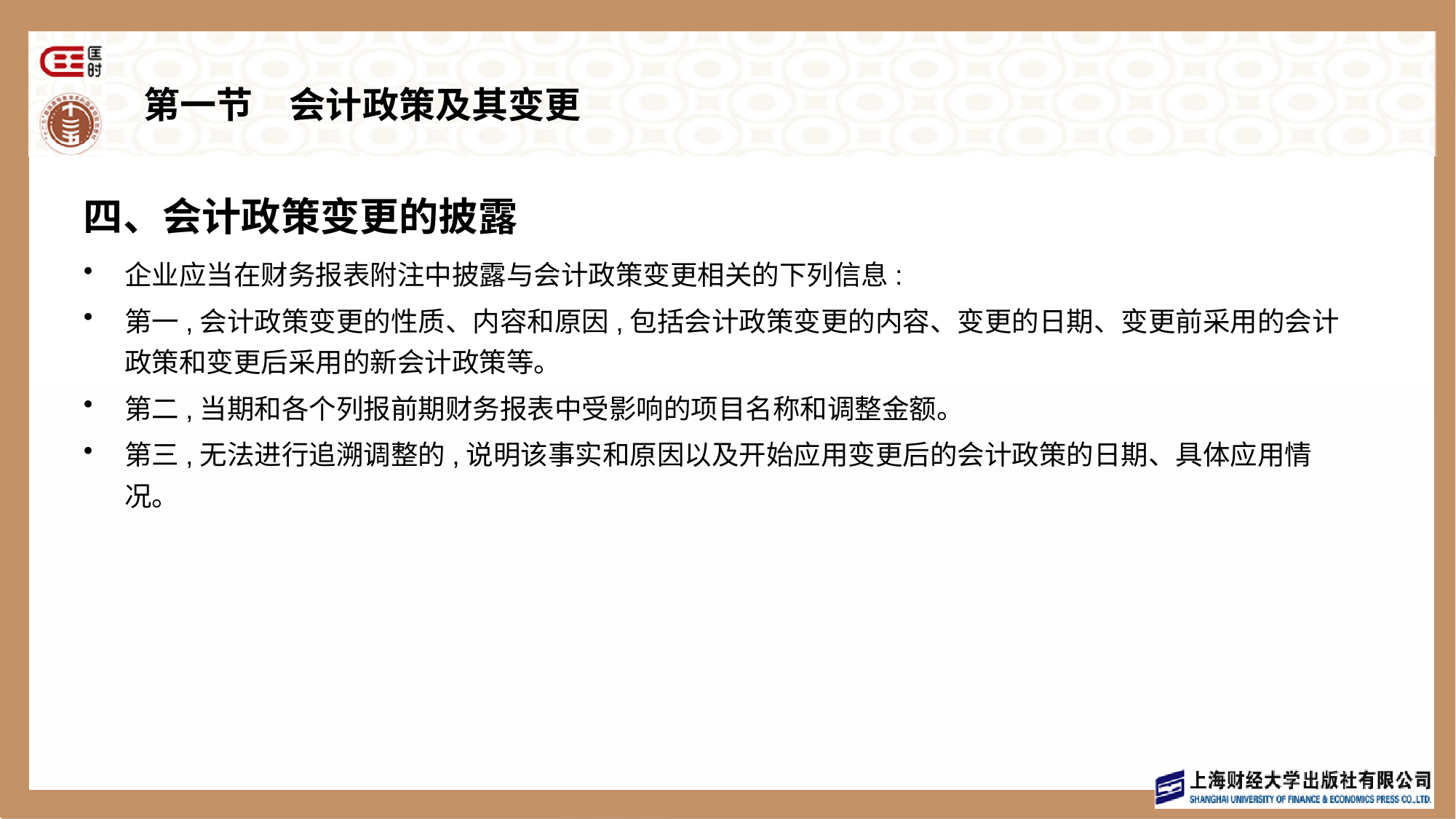

# 第一节　会计政策及其变更
四、会计政策变更的披露
企业应当在财务报表附注中披露与会计政策变更相关的下列信息:
第一,会计政策变更的性质、内容和原因,包括会计政策变更的内容、变更的日期、变更前采用的会计政策和变更后采用的新会计政策等。
第二,当期和各个列报前期财务报表中受影响的项目名称和调整金额。
第三,无法进行追溯调整的,说明该事实和原因以及开始应用变更后的会计政策的日期、具体应用情况。